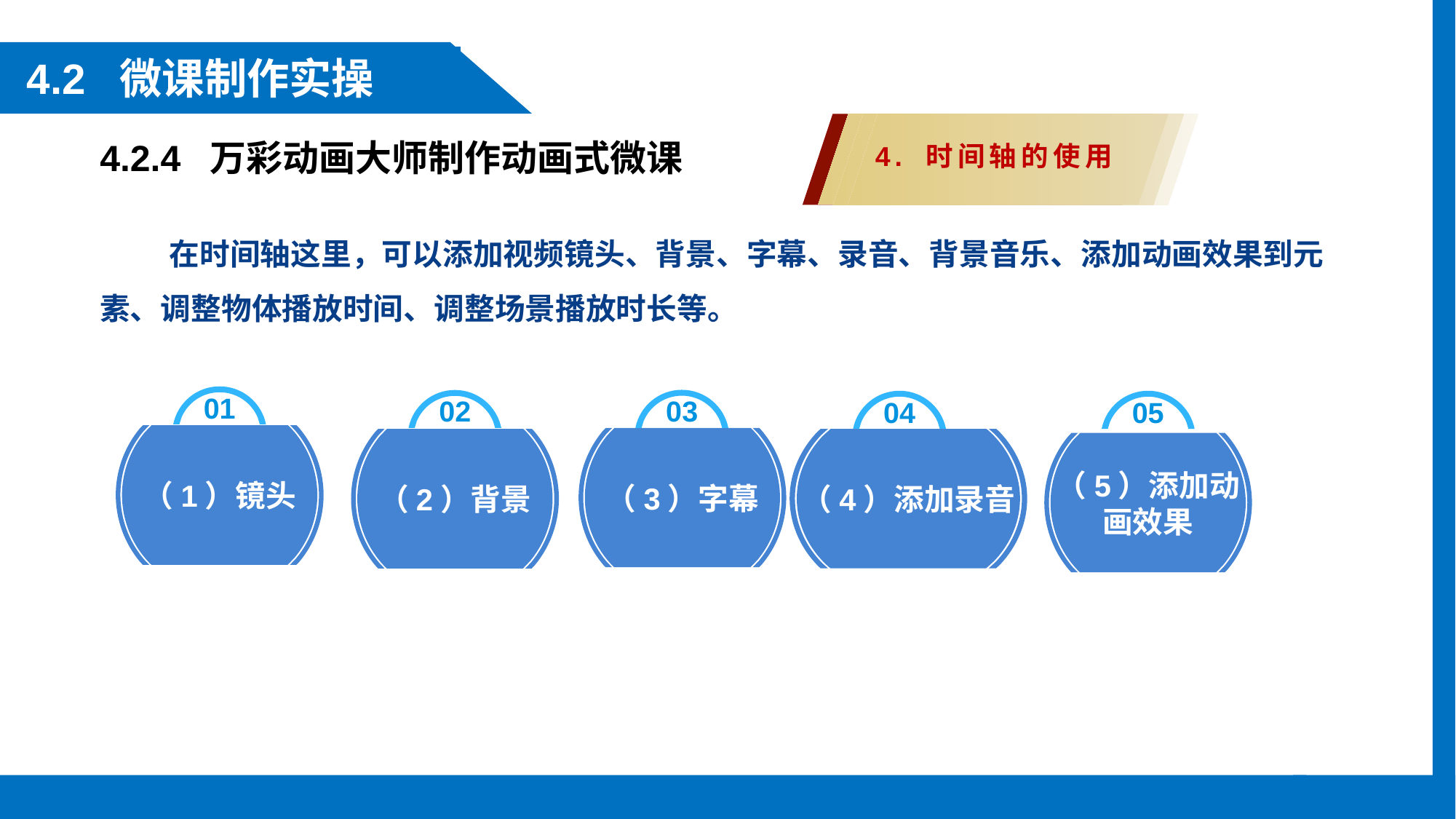

4.2  微课制作实操
4.2.4  万彩动画大师制作动画式微课

4. 时间轴的使用
         在时间轴这里，可以添加视频镜头、背景、字幕、录音、背景音乐、添加动画效果到元素、调整物体播放时间、调整场景播放时长等。
01
03
02
04
05
（1）镜头
（3）字幕
（2）背景
（4）添加录音
（5）添加动画效果